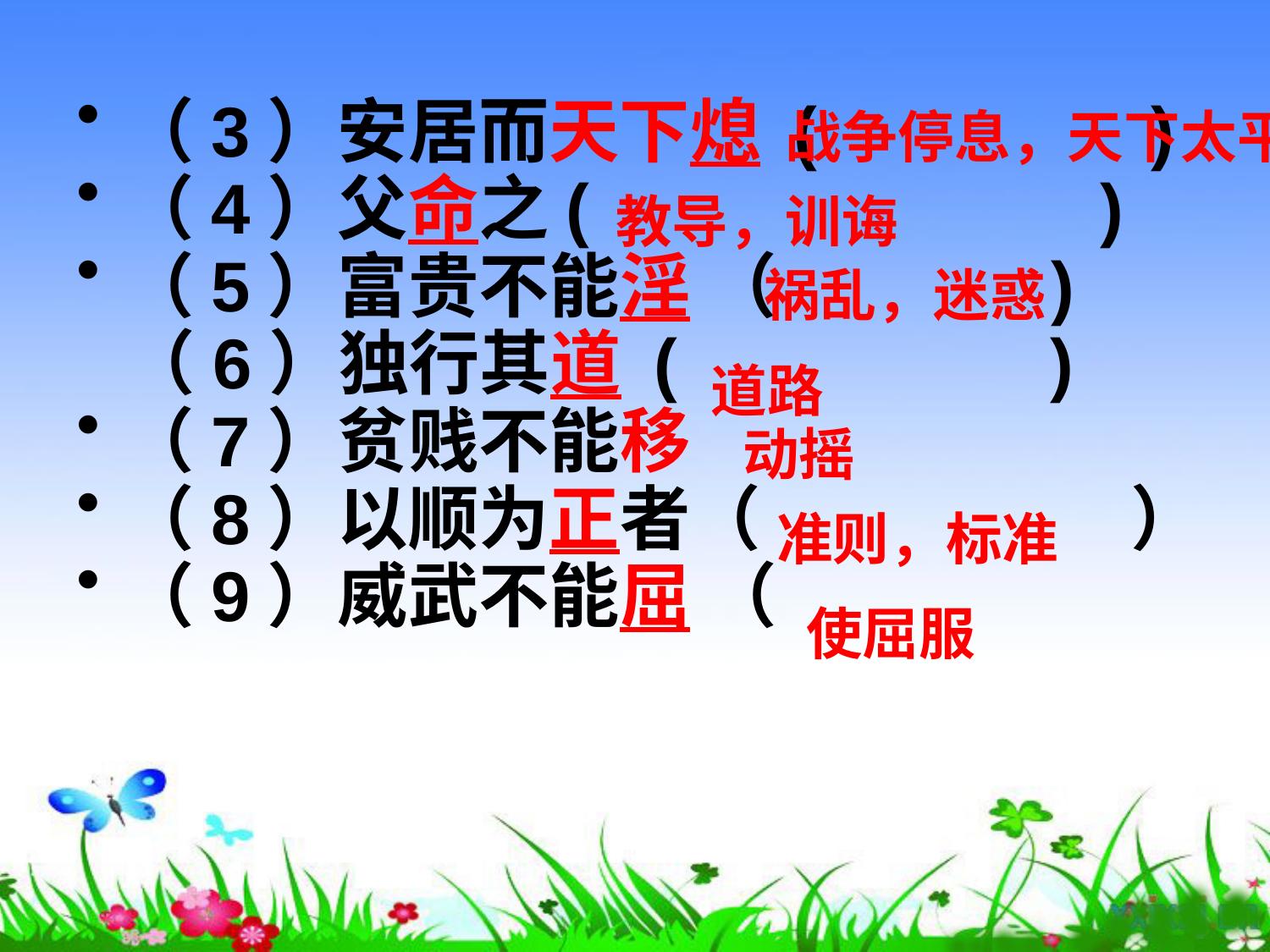

战争停息，天下太平
（3）安居而天下熄 (                 )
（4）父命之(                          )
（5）富贵不能淫 （                )
  （6）独行其道 (                   )
（7）贫贱不能移
（8）以顺为正者（                       ）
（9）威武不能屈 （
教导，训诲
祸乱，迷惑
道路
动摇
准则，标准
使屈服